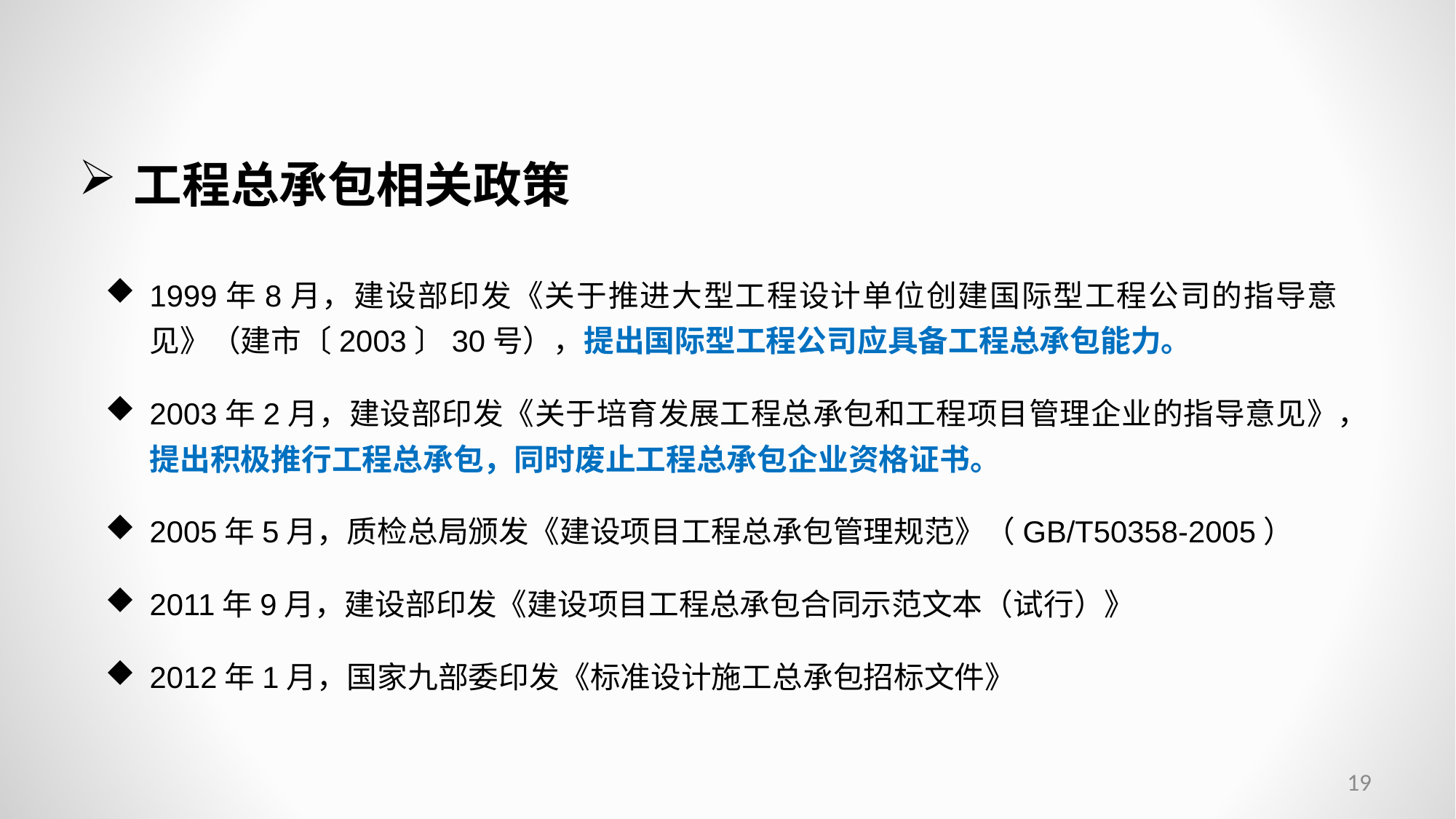

工程总承包相关政策
1999年8月，建设部印发《关于推进大型工程设计单位创建国际型工程公司的指导意见》（建市〔2003〕30号），提出国际型工程公司应具备工程总承包能力。
2003年2月，建设部印发《关于培育发展工程总承包和工程项目管理企业的指导意见》，提出积极推行工程总承包，同时废止工程总承包企业资格证书。
2005年5月，质检总局颁发《建设项目工程总承包管理规范》（GB/T50358-2005）
2011年9月，建设部印发《建设项目工程总承包合同示范文本（试行）》
2012年1月，国家九部委印发《标准设计施工总承包招标文件》
19